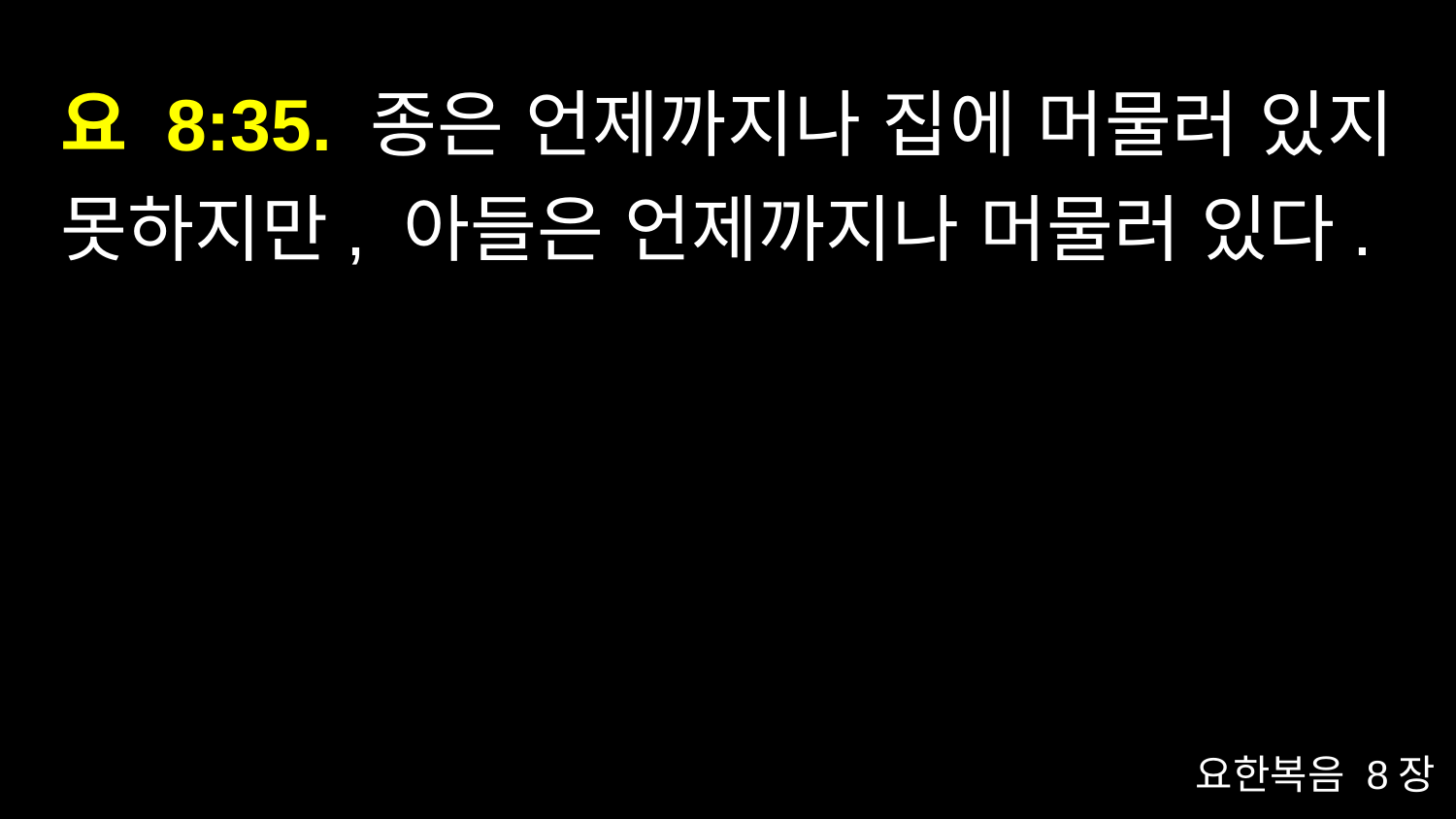

# 요 8:35. 종은 언제까지나 집에 머물러 있지 못하지만, 아들은 언제까지나 머물러 있다.
요한복음 8장